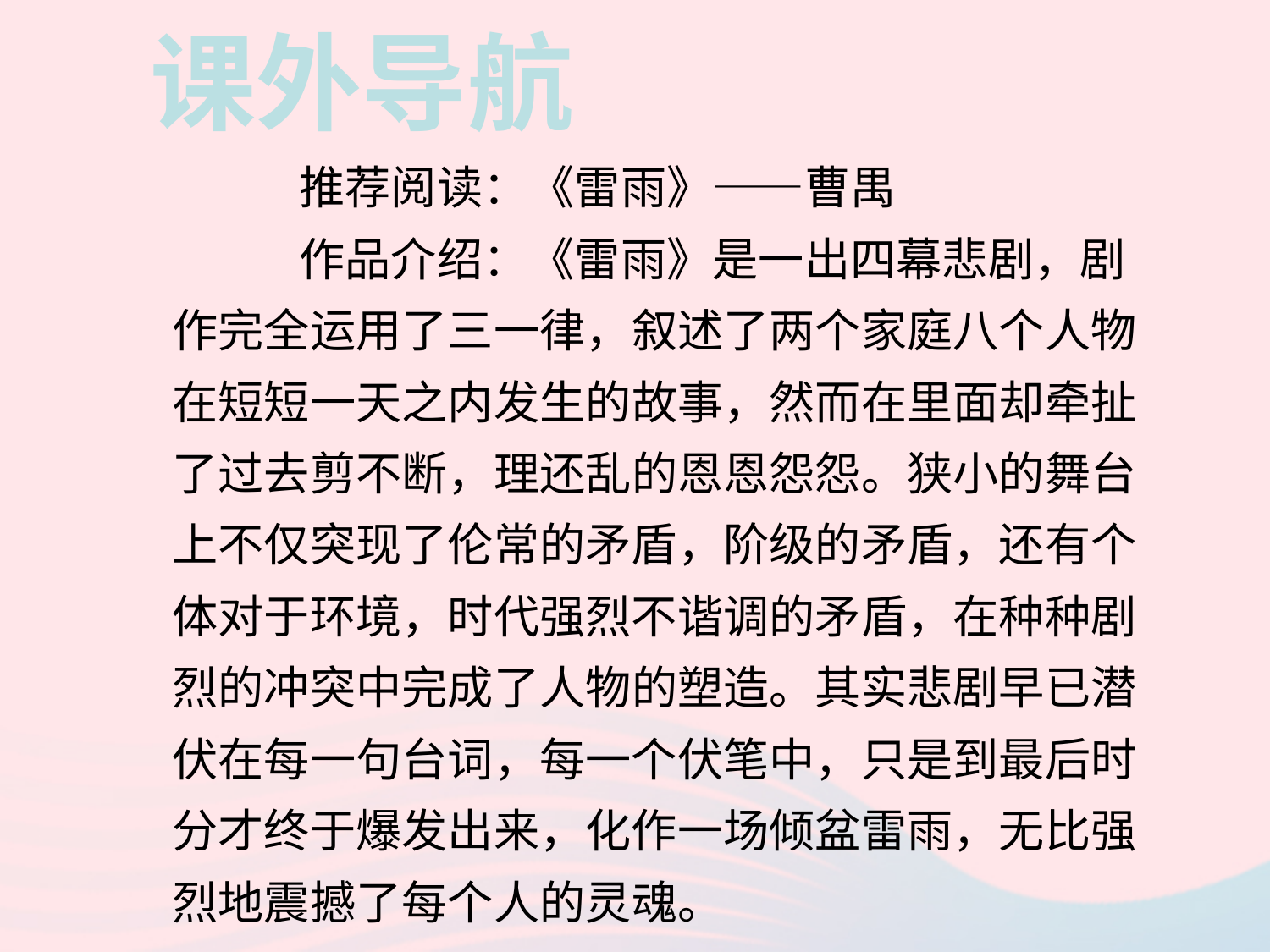

课外导航
	推荐阅读：《雷雨》——曹禺
	作品介绍：《雷雨》是一出四幕悲剧，剧作完全运用了三一律，叙述了两个家庭八个人物在短短一天之内发生的故事，然而在里面却牵扯了过去剪不断，理还乱的恩恩怨怨。狭小的舞台上不仅突现了伦常的矛盾，阶级的矛盾，还有个体对于环境，时代强烈不谐调的矛盾，在种种剧烈的冲突中完成了人物的塑造。其实悲剧早已潜伏在每一句台词，每一个伏笔中，只是到最后时分才终于爆发出来，化作一场倾盆雷雨，无比强烈地震撼了每个人的灵魂。